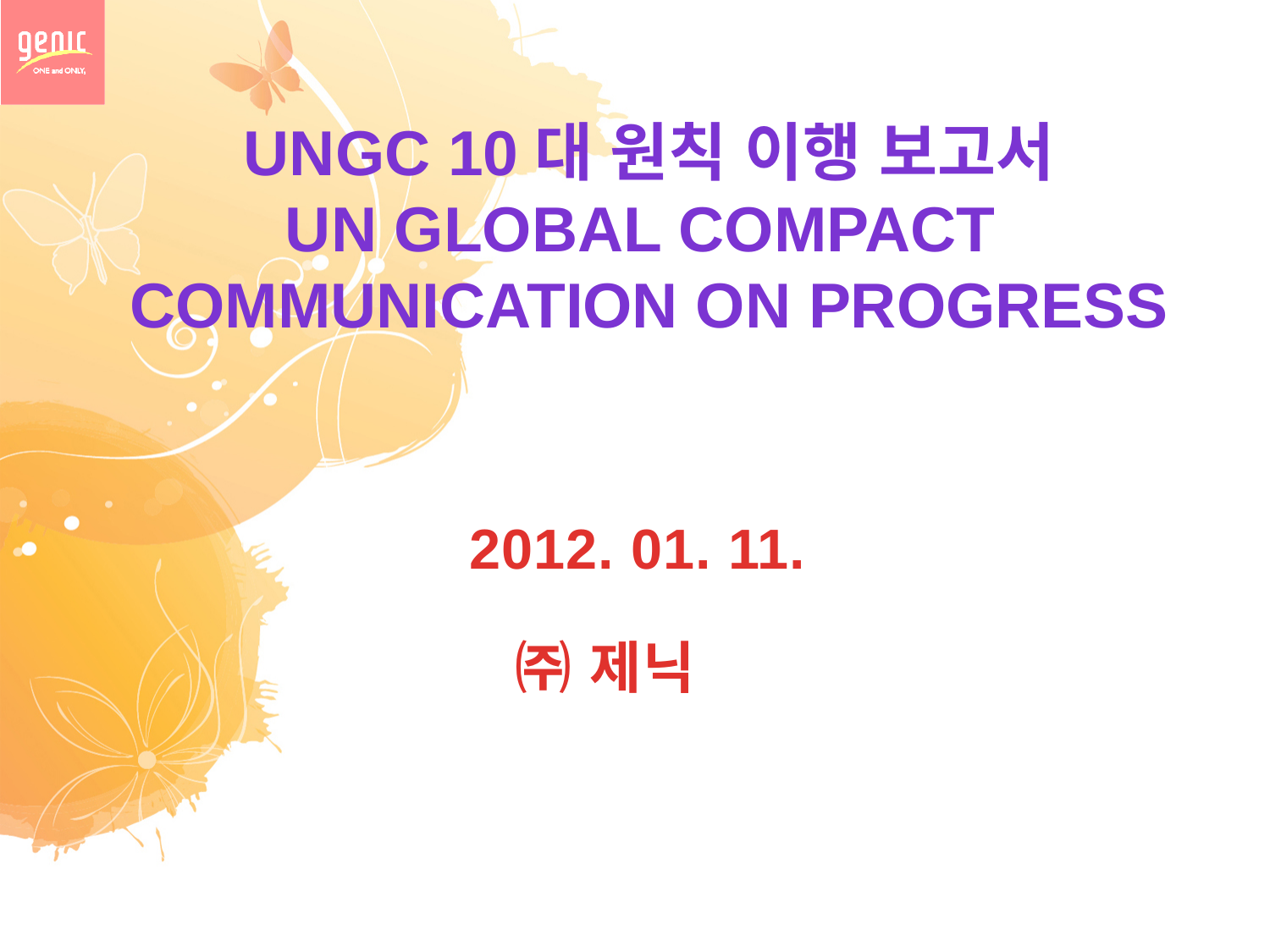

UNGC 10대 원칙 이행 보고서
UN Global Compact
Communication On Progress
2012. 01. 11.
㈜ 제닉